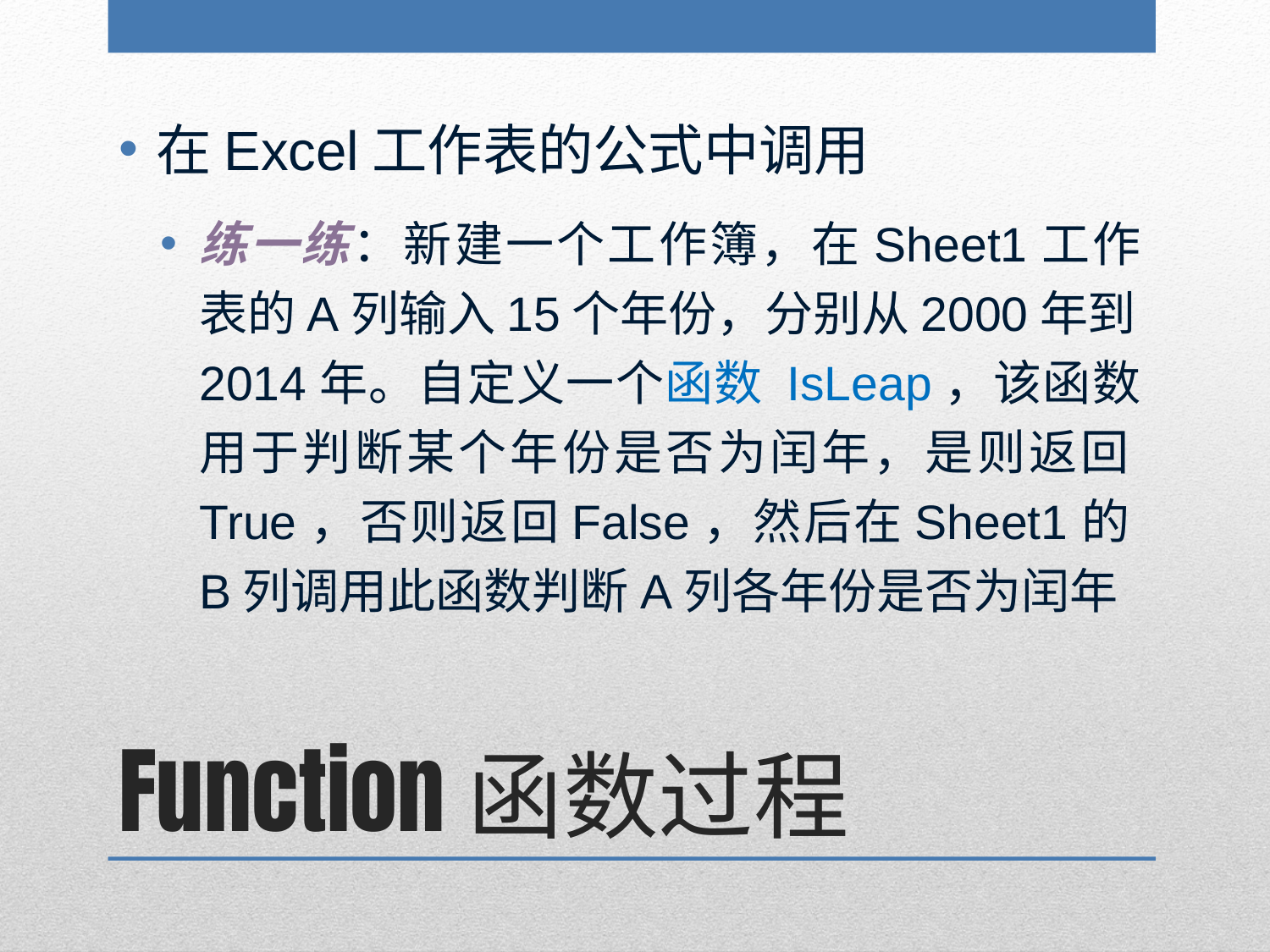

在Excel工作表的公式中调用
练一练：新建一个工作簿，在Sheet1工作表的A列输入15个年份，分别从2000年到2014年。自定义一个函数 IsLeap，该函数用于判断某个年份是否为闰年，是则返回True，否则返回False，然后在Sheet1的B列调用此函数判断A列各年份是否为闰年
# Function函数过程